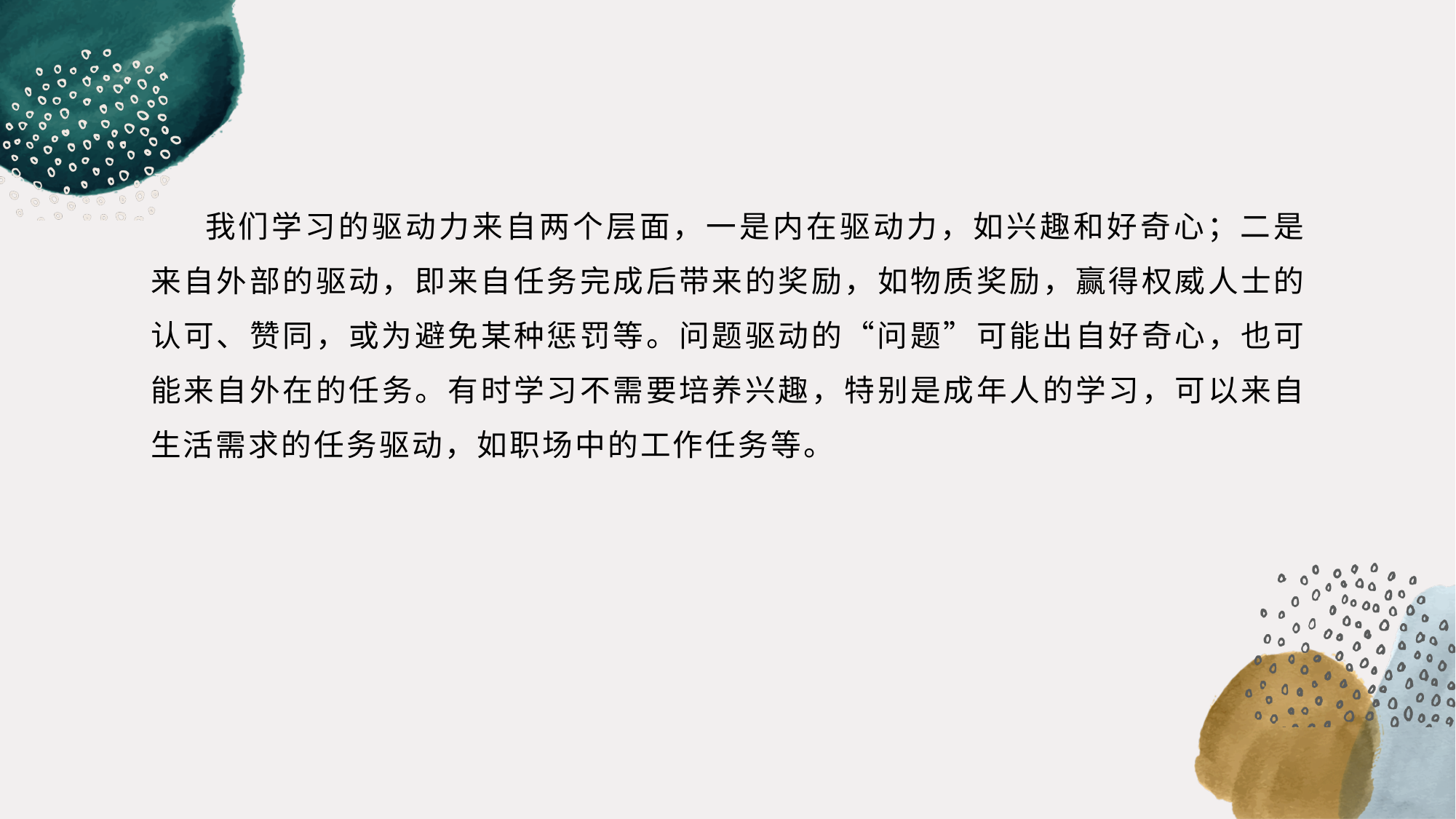

我们学习的驱动力来自两个层面，一是内在驱动力，如兴趣和好奇心；二是来自外部的驱动，即来自任务完成后带来的奖励，如物质奖励，赢得权威人士的认可、赞同，或为避免某种惩罚等。问题驱动的“问题”可能出自好奇心，也可能来自外在的任务。有时学习不需要培养兴趣，特别是成年人的学习，可以来自生活需求的任务驱动，如职场中的工作任务等。